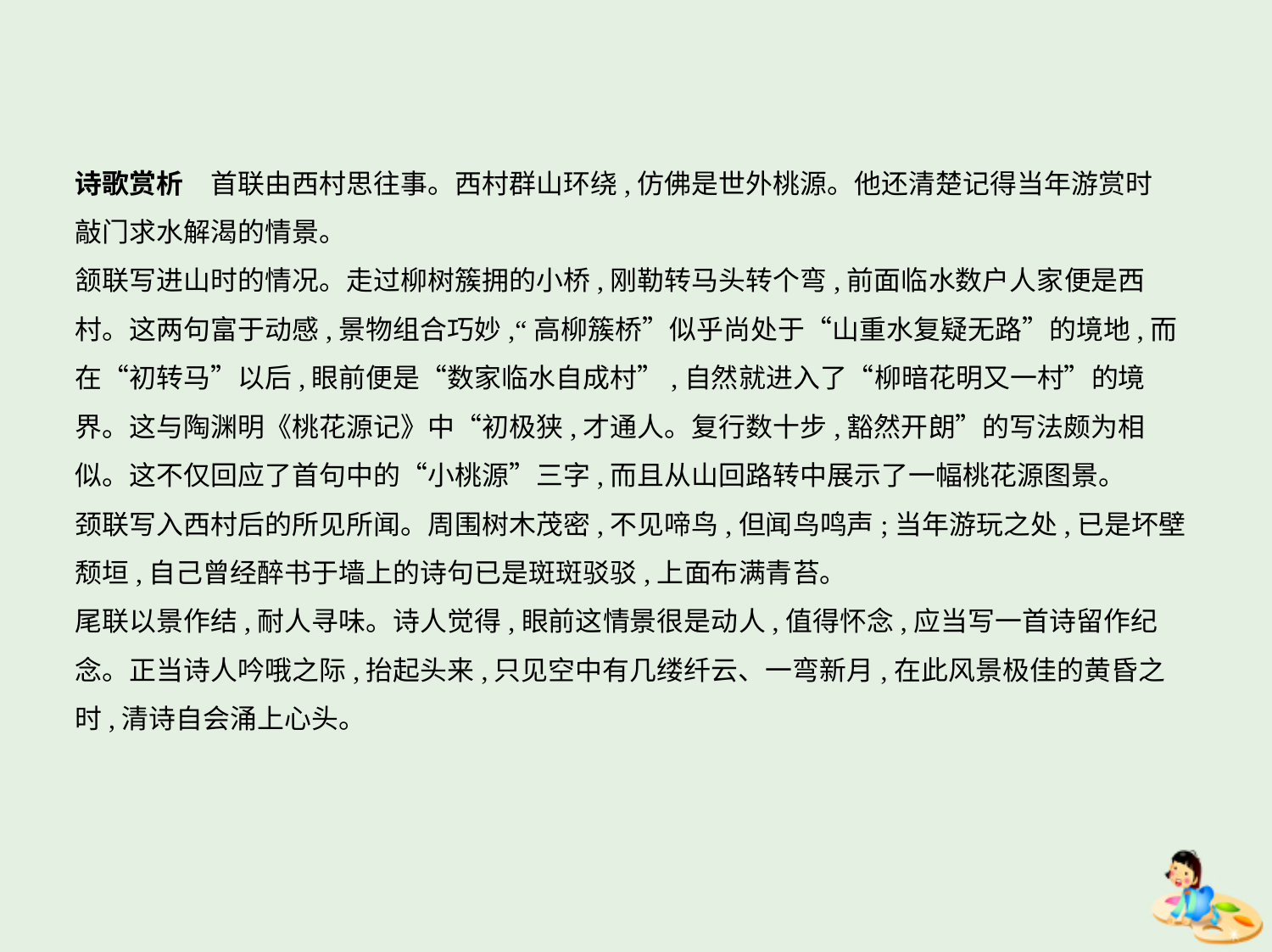

诗歌赏析　首联由西村思往事。西村群山环绕,仿佛是世外桃源。他还清楚记得当年游赏时
敲门求水解渴的情景。
颔联写进山时的情况。走过柳树簇拥的小桥,刚勒转马头转个弯,前面临水数户人家便是西
村。这两句富于动感,景物组合巧妙,“高柳簇桥”似乎尚处于“山重水复疑无路”的境地,而
在“初转马”以后,眼前便是“数家临水自成村”,自然就进入了“柳暗花明又一村”的境
界。这与陶渊明《桃花源记》中“初极狭,才通人。复行数十步,豁然开朗”的写法颇为相
似。这不仅回应了首句中的“小桃源”三字,而且从山回路转中展示了一幅桃花源图景。
颈联写入西村后的所见所闻。周围树木茂密,不见啼鸟,但闻鸟鸣声;当年游玩之处,已是坏壁
颓垣,自己曾经醉书于墙上的诗句已是斑斑驳驳,上面布满青苔。
尾联以景作结,耐人寻味。诗人觉得,眼前这情景很是动人,值得怀念,应当写一首诗留作纪
念。正当诗人吟哦之际,抬起头来,只见空中有几缕纤云、一弯新月,在此风景极佳的黄昏之
时,清诗自会涌上心头。